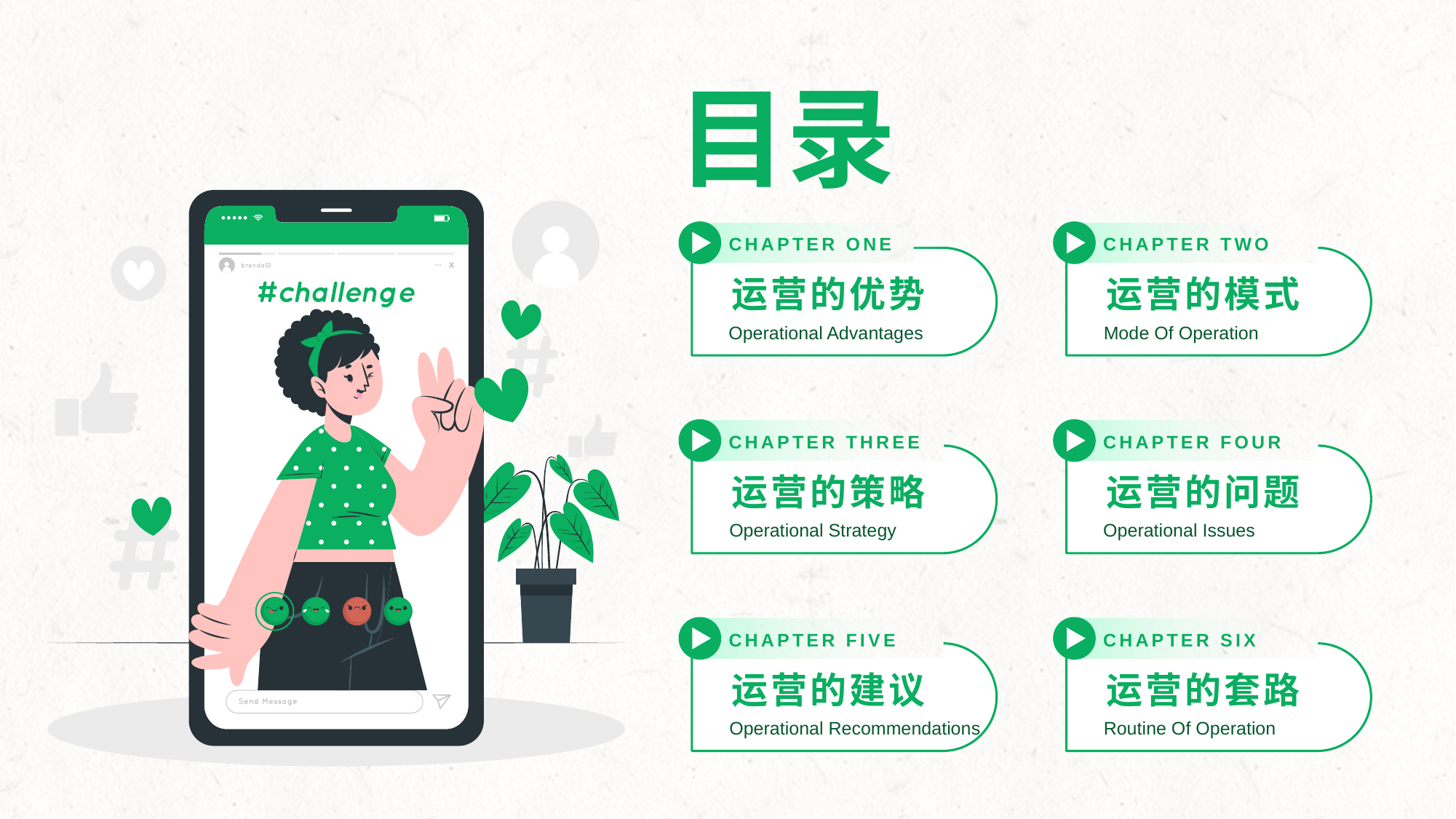

https://www.ypppt.com/
目录

CHAPTER ONE

CHAPTER TWO

运营的优势
运营的模式
Operational Advantages
Mode Of Operation

CHAPTER THREE

CHAPTER FOUR

运营的策略
运营的问题
Operational Strategy
Operational Issues

CHAPTER FIVE

CHAPTER SIX

运营的建议
运营的套路
Operational Recommendations
Routine Of Operation